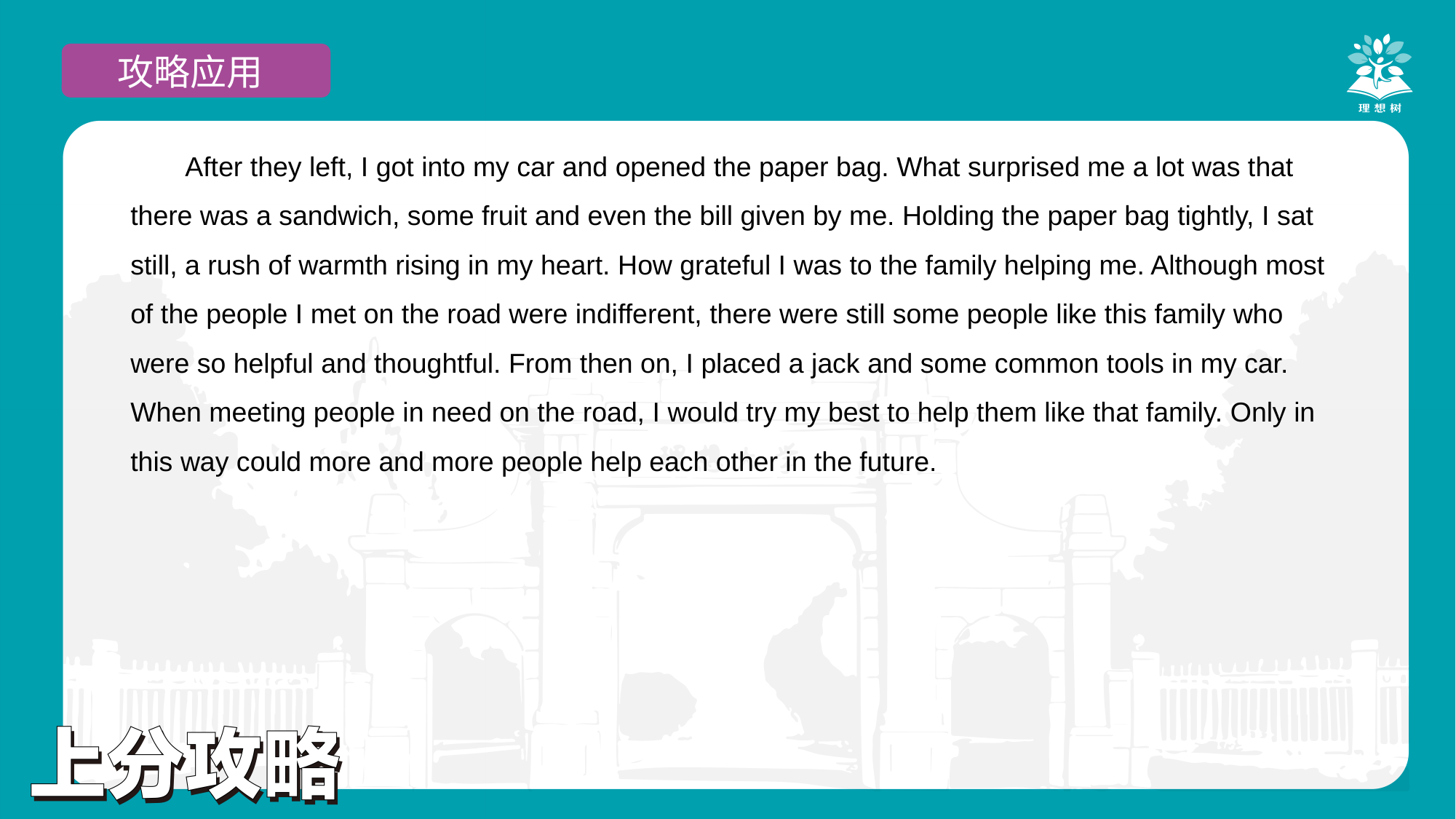

攻略应用
After they left, I got into my car and opened the paper bag. What surprised me a lot was that there was a sandwich, some fruit and even the bill given by me. Holding the paper bag tightly, I sat still, a rush of warmth rising in my heart. How grateful I was to the family helping me. Although most of the people I met on the road were indifferent, there were still some people like this family who were so helpful and thoughtful. From then on, I placed a jack and some common tools in my car. When meeting people in need on the road, I would try my best to help them like that family. Only in this way could more and more people help each other in the future.